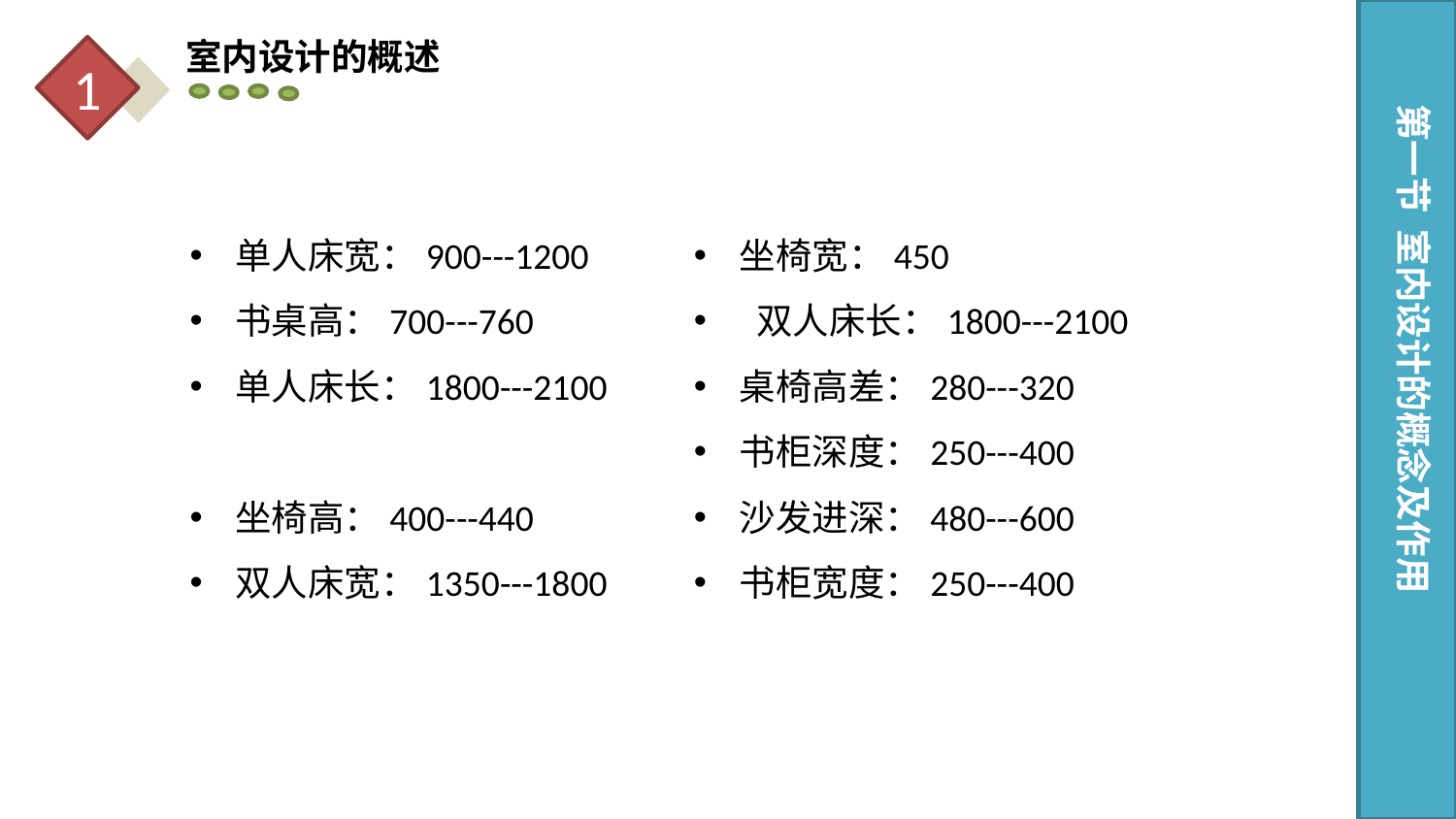

室内设计的概述
1

第一节  室内设计的概念及作用
单人床宽：900---1200
书桌高：700---760
单人床长：1800---2100
坐椅高：400---440
双人床宽：1350---1800
坐椅宽：450
 双人床长：1800---2100
桌椅高差：280---320
书柜深度：250---400
沙发进深：480---600
书柜宽度：250---400